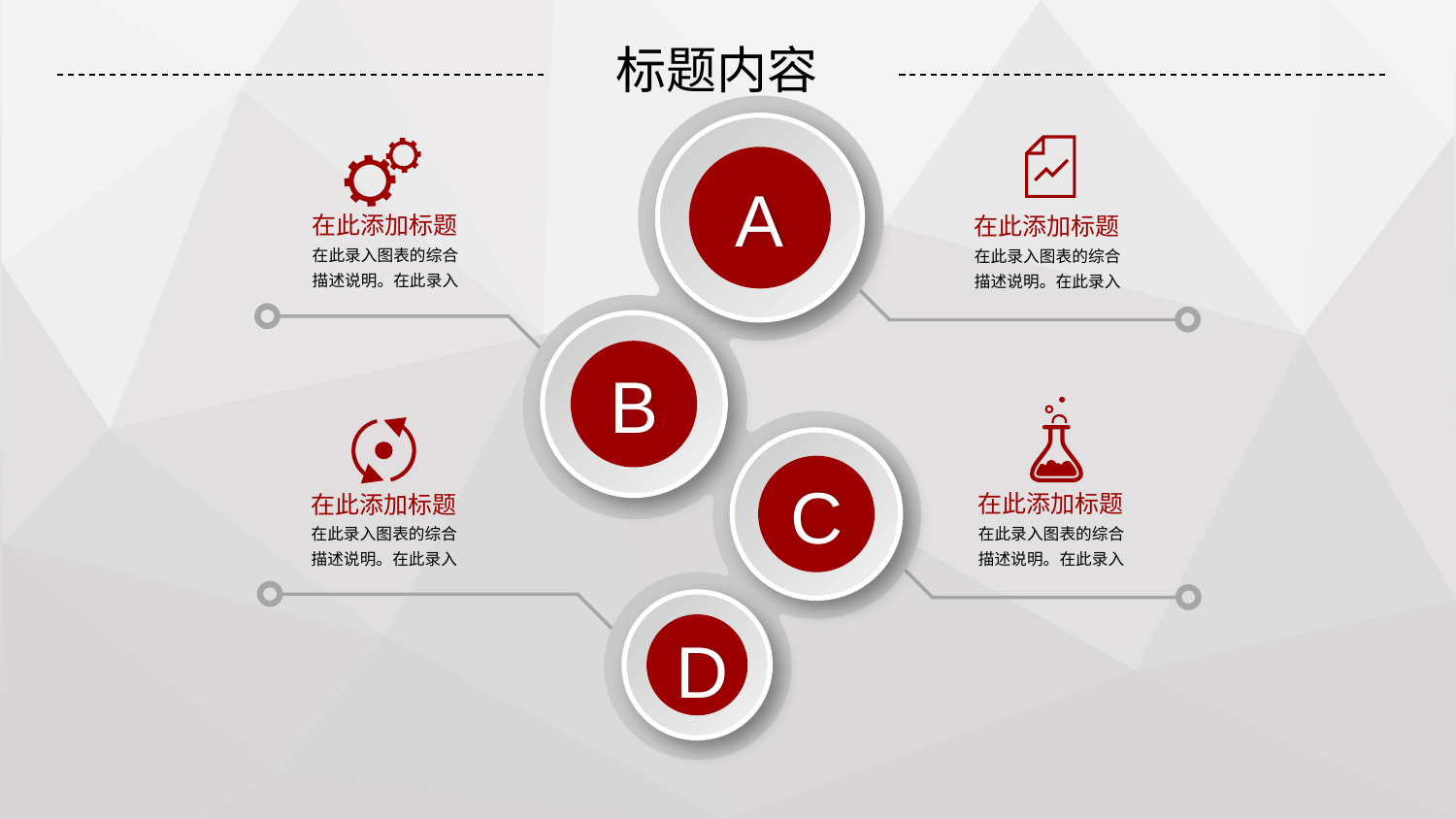

标题内容

在此添加标题
在此录入图表的综合描述说明。在此录入

在此添加标题
在此录入图表的综合描述说明。在此录入
A

B

在此添加标题
在此录入图表的综合描述说明。在此录入

在此添加标题
在此录入图表的综合描述说明。在此录入

C

D